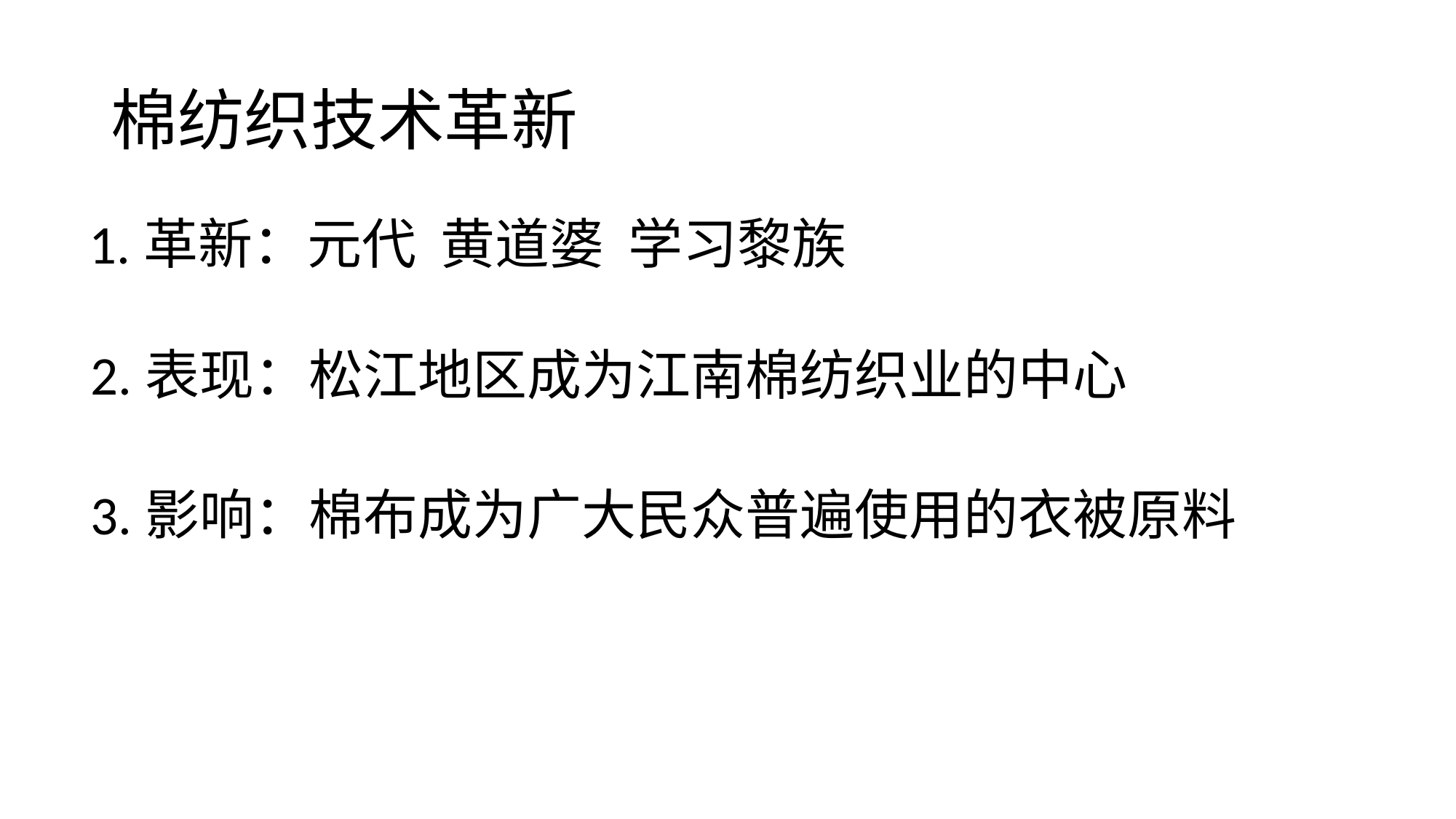

# 棉纺织技术革新
1.革新：元代  黄道婆  学习黎族
2.表现：松江地区成为江南棉纺织业的中心
3.影响：棉布成为广大民众普遍使用的衣被原料